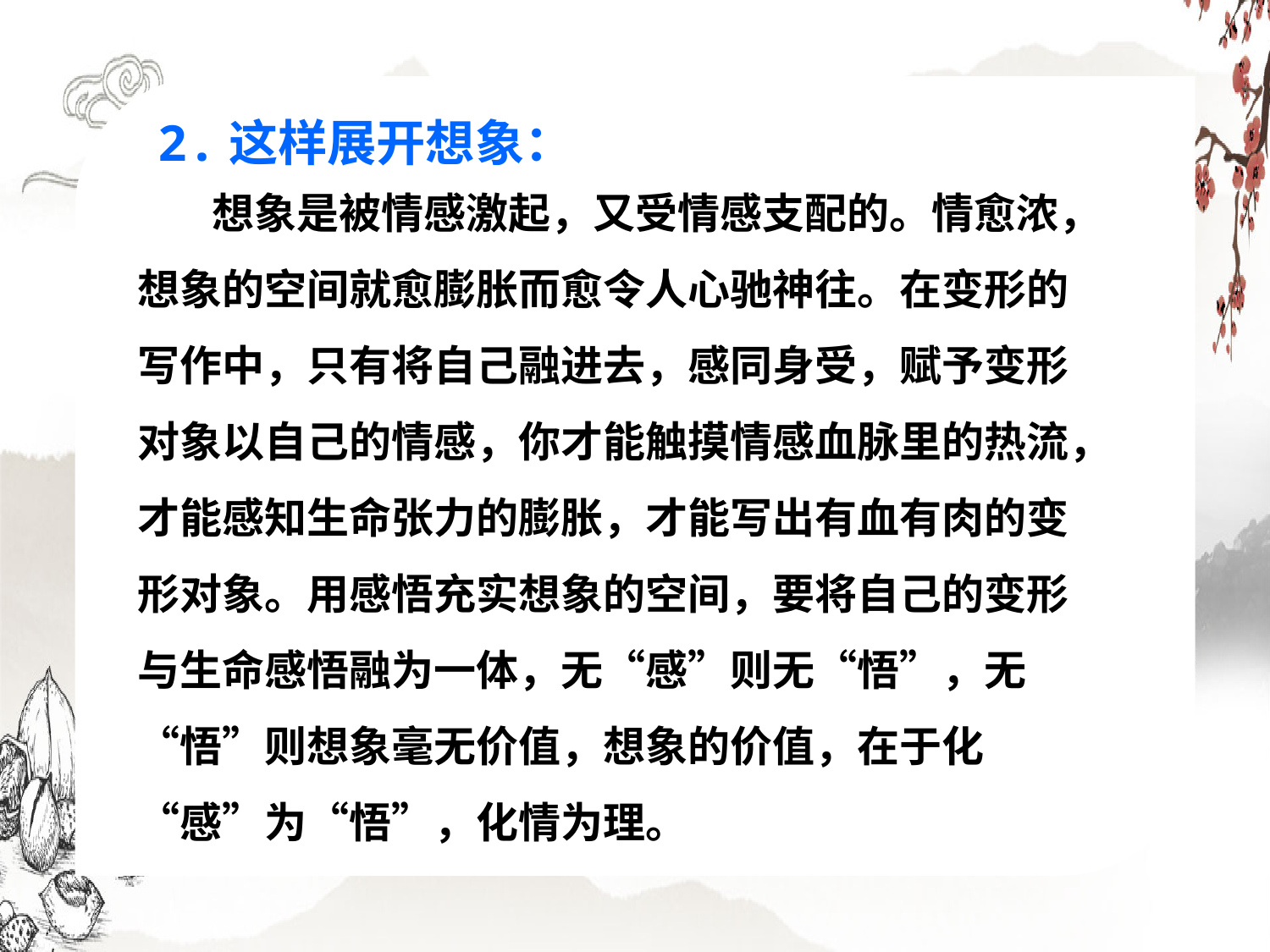

2.这样展开想象：
想象是被情感激起，又受情感支配的。情愈浓，想象的空间就愈膨胀而愈令人心驰神往。在变形的写作中，只有将自己融进去，感同身受，赋予变形对象以自己的情感，你才能触摸情感血脉里的热流，才能感知生命张力的膨胀，才能写出有血有肉的变形对象。用感悟充实想象的空间，要将自己的变形与生命感悟融为一体，无“感”则无“悟”，无“悟”则想象毫无价值，想象的价值，在于化“感”为“悟”，化情为理。